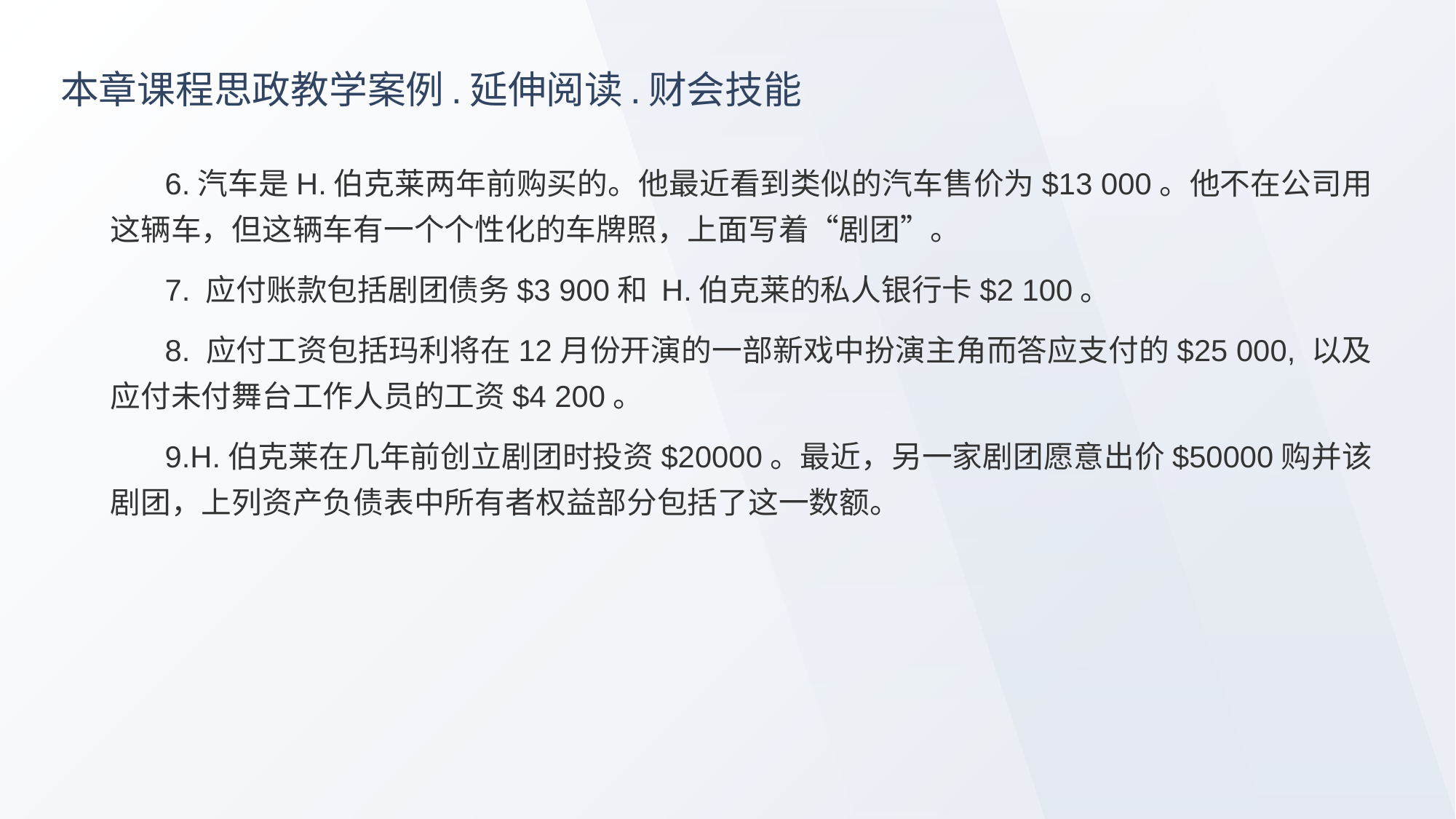

# 本章课程思政教学案例.延伸阅读.财会技能
6.汽车是H.伯克莱两年前购买的。他最近看到类似的汽车售价为$13 000。他不在公司用这辆车，但这辆车有一个个性化的车牌照，上面写着“剧团”。
7. 应付账款包括剧团债务$3 900和 H.伯克莱的私人银行卡$2 100。
8. 应付工资包括玛利将在12月份开演的一部新戏中扮演主角而答应支付的$25 000, 以及应付未付舞台工作人员的工资$4 200。
9.H.伯克莱在几年前创立剧团时投资$20000。最近，另一家剧团愿意出价$50000购并该剧团，上列资产负债表中所有者权益部分包括了这一数额。